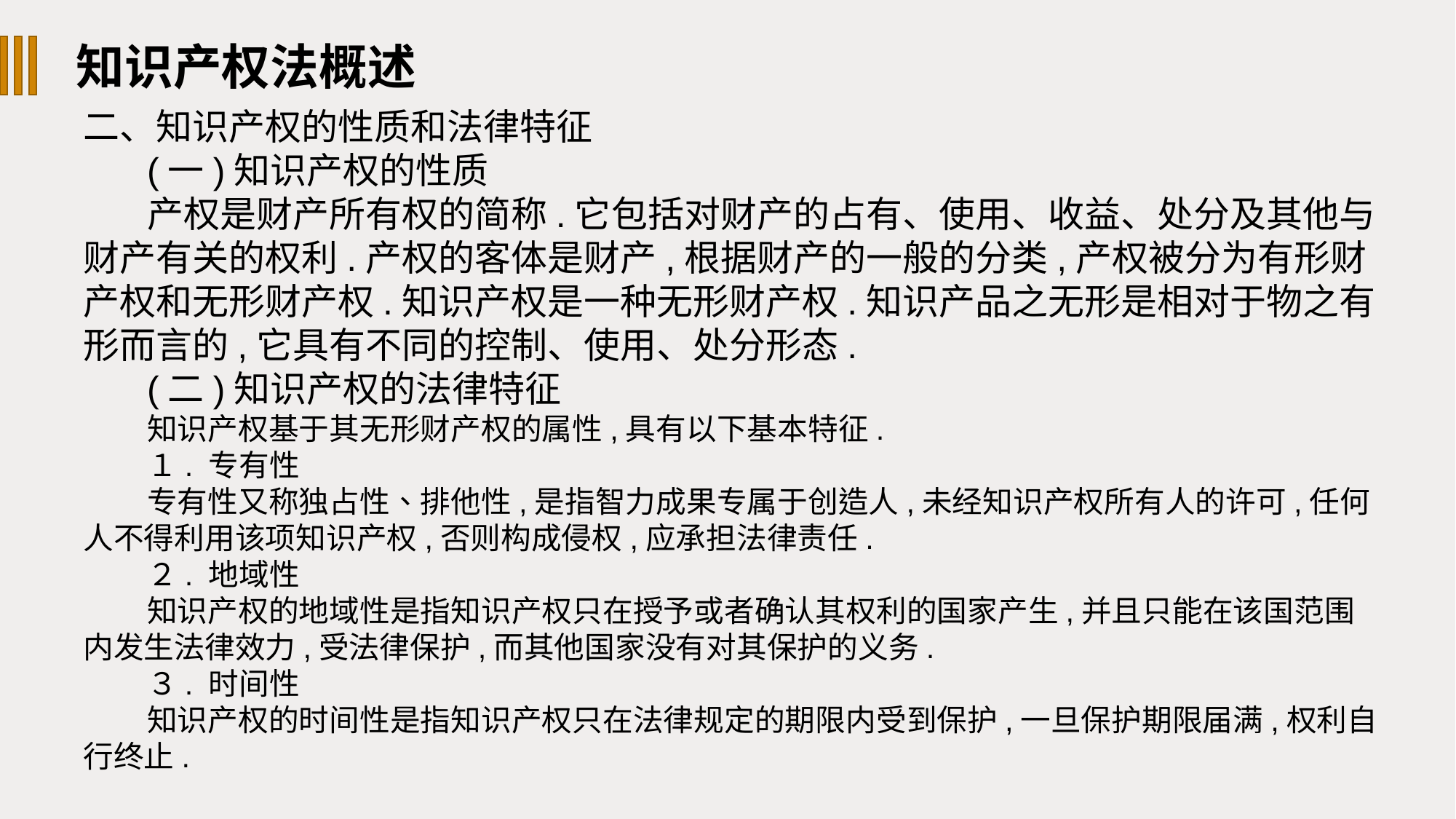

知识产权法概述

二、知识产权的性质和法律特征
(一)知识产权的性质
产权是财产所有权的简称.它包括对财产的占有、使用、收益、处分及其他与财产有关的权利.产权的客体是财产,根据财产的一般的分类,产权被分为有形财产权和无形财产权.知识产权是一种无形财产权.知识产品之无形是相对于物之有形而言的,它具有不同的控制、使用、处分形态.
(二)知识产权的法律特征
知识产权基于其无形财产权的属性,具有以下基本特征.
１. 专有性
专有性又称独占性、排他性,是指智力成果专属于创造人,未经知识产权所有人的许可,任何人不得利用该项知识产权,否则构成侵权,应承担法律责任.
２. 地域性
知识产权的地域性是指知识产权只在授予或者确认其权利的国家产生,并且只能在该国范围内发生法律效力,受法律保护,而其他国家没有对其保护的义务.
３. 时间性
知识产权的时间性是指知识产权只在法律规定的期限内受到保护,一旦保护期限届满,权利自行终止.